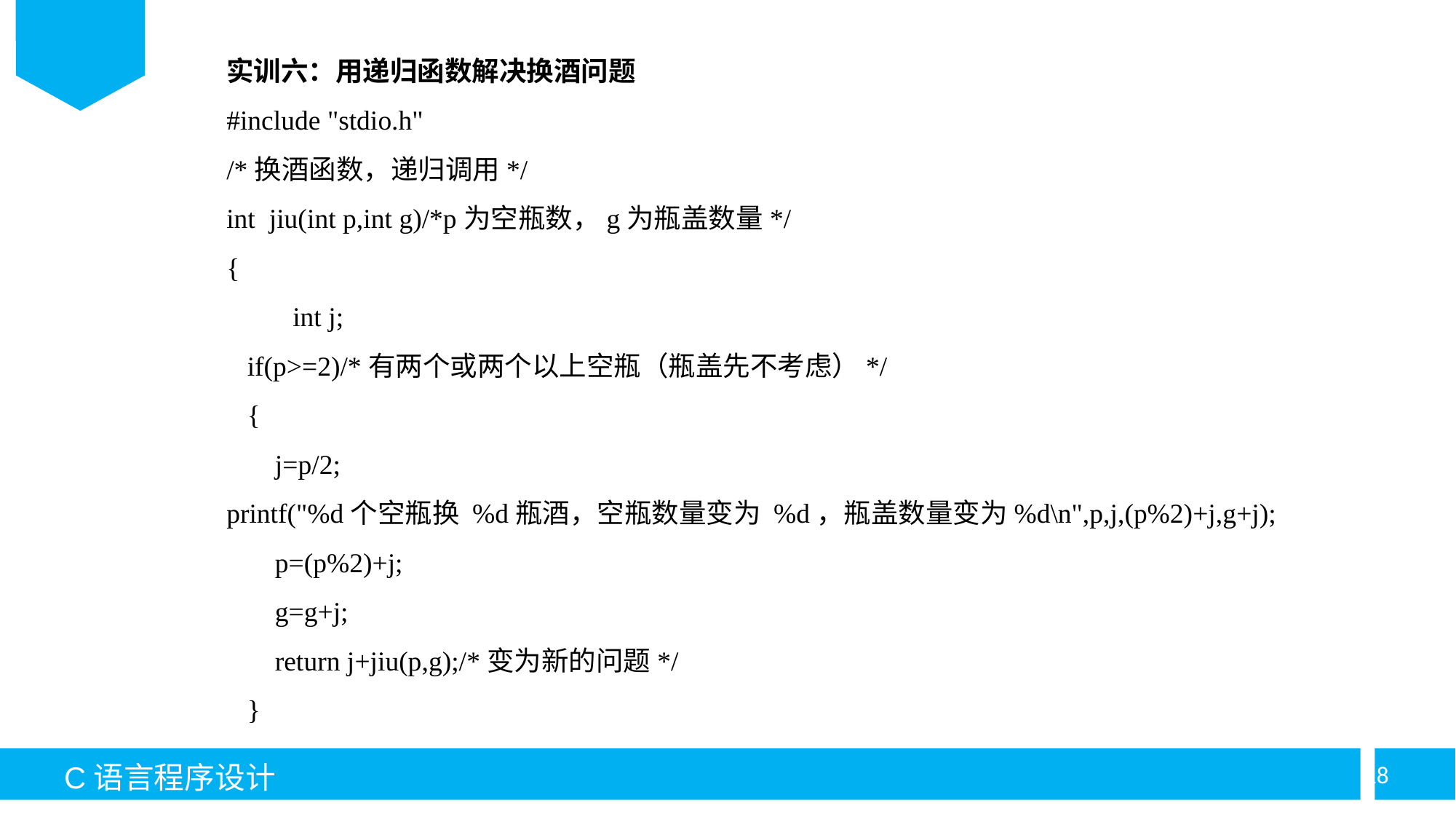

实训六：用递归函数解决换酒问题
#include "stdio.h"
/*换酒函数，递归调用*/
int  jiu(int p,int g)/*p为空瓶数，g为瓶盖数量*/
{
	int j;
   if(p>=2)/*有两个或两个以上空瓶（瓶盖先不考虑）*/
   {
       j=p/2;
printf("%d个空瓶换 %d瓶酒，空瓶数量变为 %d，瓶盖数量变为%d\n",p,j,(p%2)+j,g+j);
       p=(p%2)+j;
       g=g+j;
       return j+jiu(p,g);/*变为新的问题*/
   }